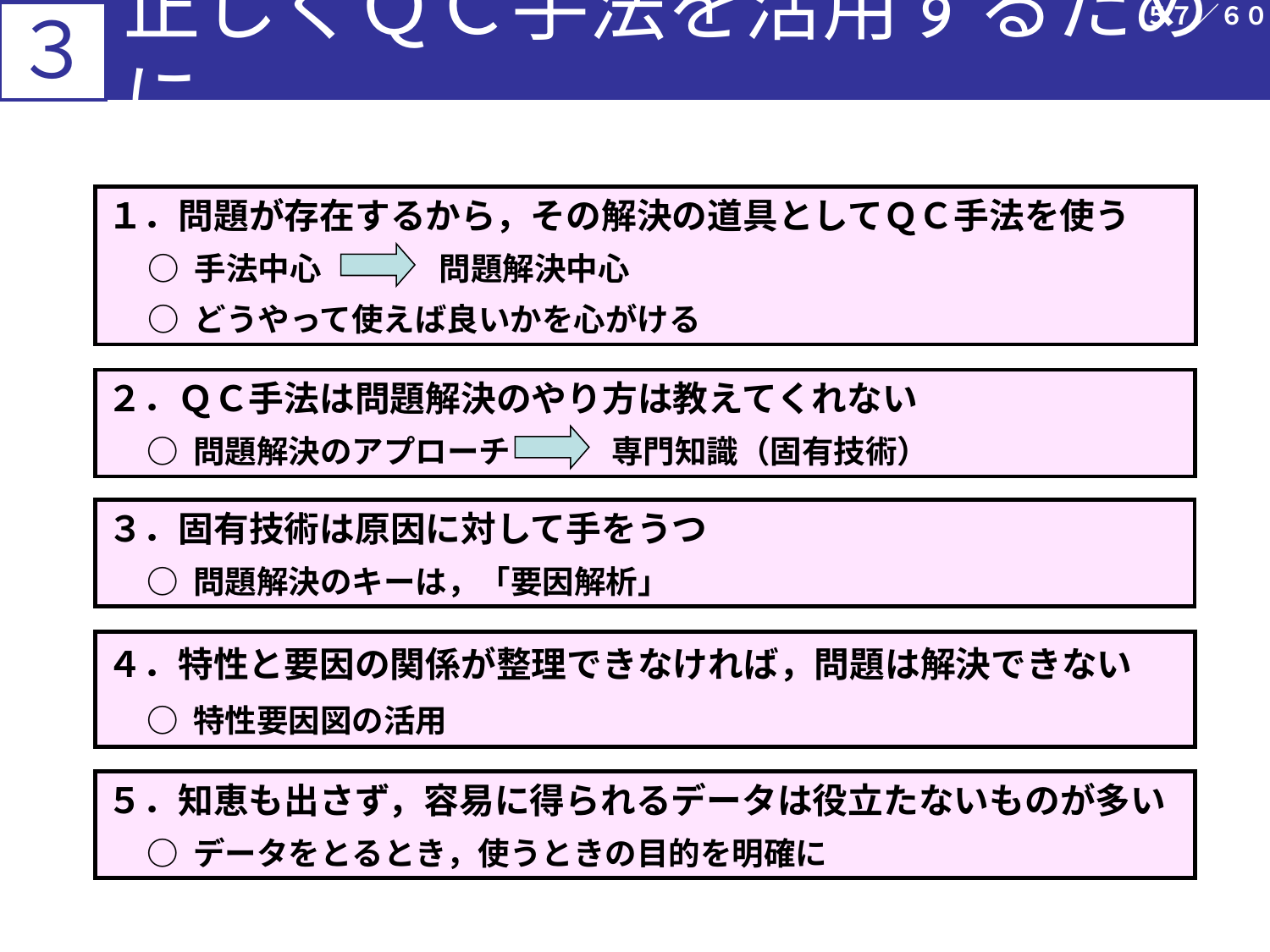

３
５７／６０

# 正しくＱＣ手法を活用するために
１．問題が存在するから，その解決の道具としてＱＣ手法を使う
     ○ 手法中心        　    問題解決中心
     ○ どうやって使えば良いかを心がける

２．ＱＣ手法は問題解決のやり方は教えてくれない
     ○ 問題解決のアプローチ              専門知識（固有技術）

３．固有技術は原因に対して手をうつ
     ○ 問題解決のキーは，「要因解析」
４．特性と要因の関係が整理できなければ，問題は解決できない
     ○ 特性要因図の活用
５．知恵も出さず，容易に得られるデータは役立たないものが多い
     ○ データをとるとき，使うときの目的を明確に